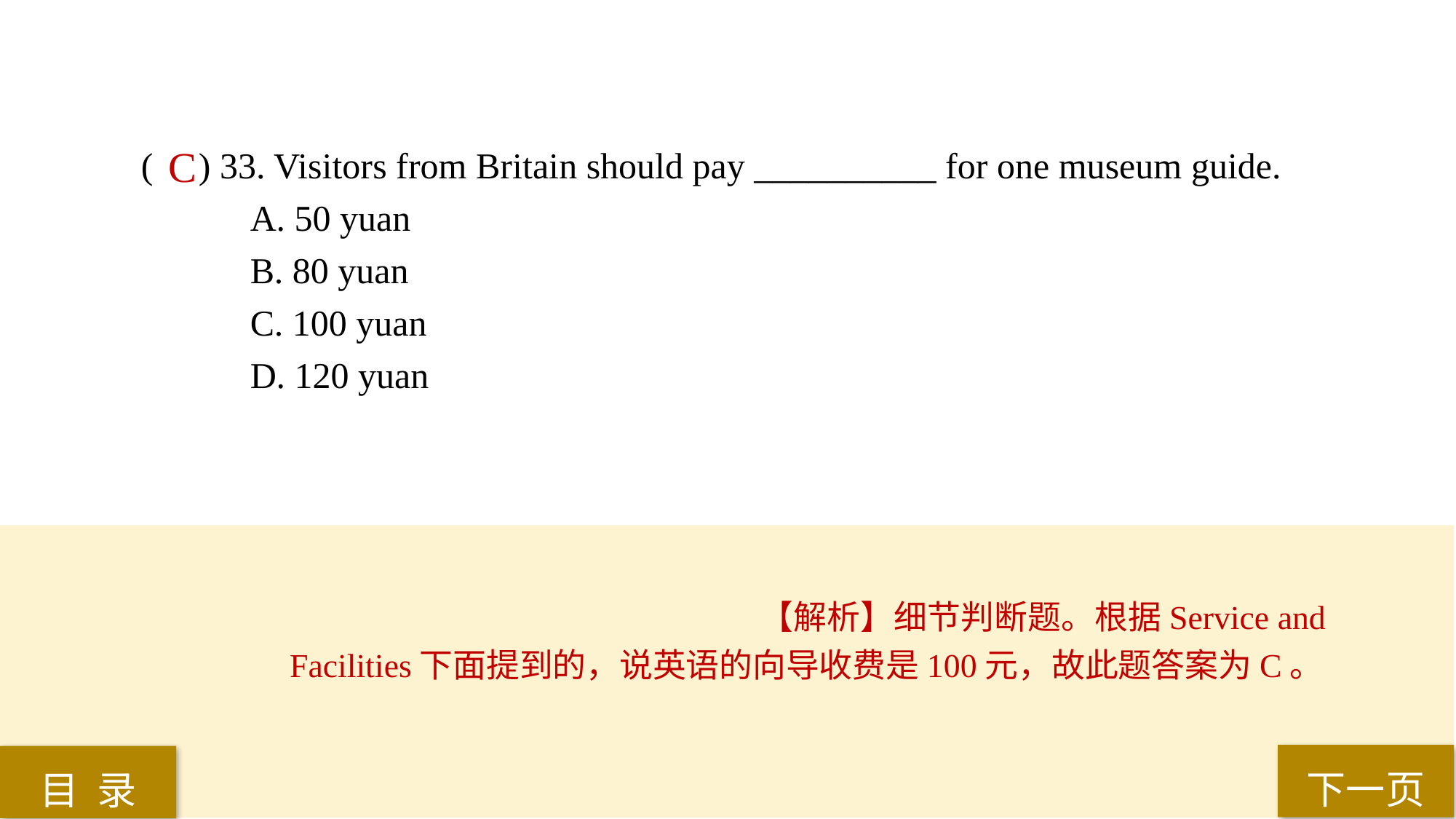

(     ) 33. Visitors from Britain should pay __________ for one museum guide.
A. 50 yuan
B. 80 yuan
C. 100 yuan
D. 120 yuan
C
【解析】细节判断题。根据Service and Facilities下面提到的，说英语的向导收费是100元，故此题答案为C。